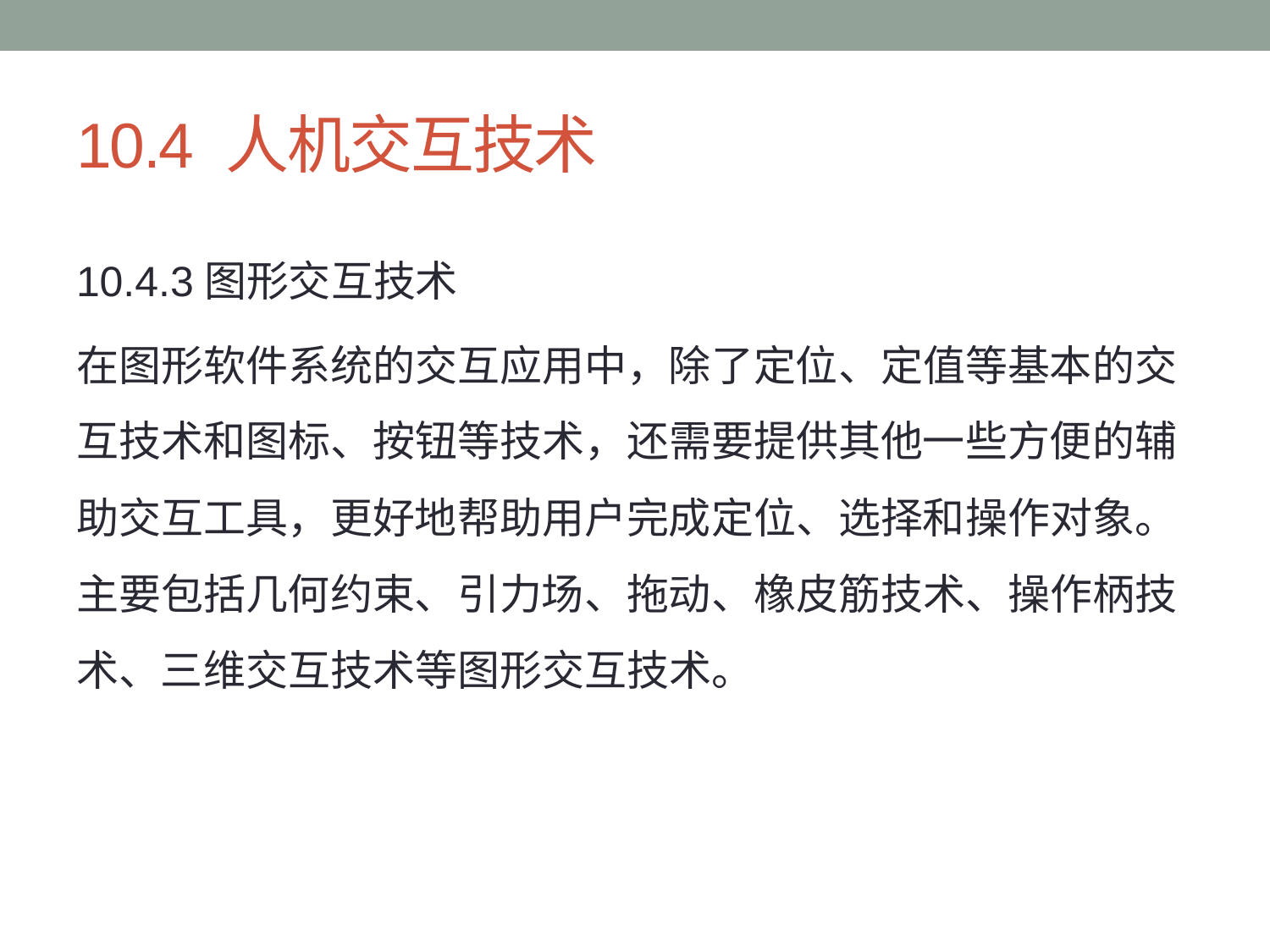

# 10.4 人机交互技术
10.4.3图形交互技术
在图形软件系统的交互应用中，除了定位、定值等基本的交互技术和图标、按钮等技术，还需要提供其他一些方便的辅助交互工具，更好地帮助用户完成定位、选择和操作对象。主要包括几何约束、引力场、拖动、橡皮筋技术、操作柄技术、三维交互技术等图形交互技术。